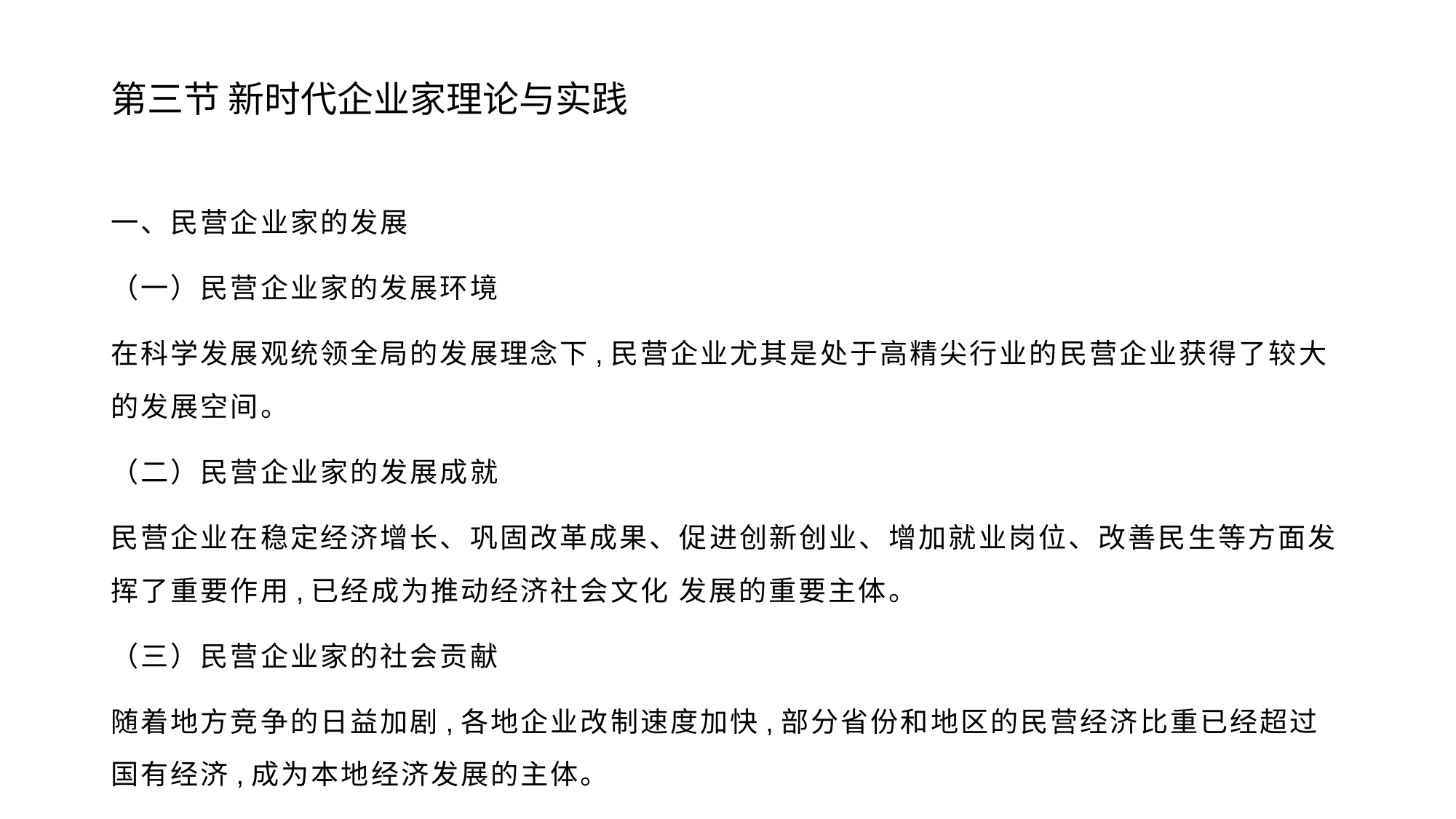

# 第三节 新时代企业家理论与实践
一、民营企业家的发展
（一）民营企业家的发展环境
在科学发展观统领全局的发展理念下,民营企业尤其是处于高精尖行业的民营企业获得了较大的发展空间。
（二）民营企业家的发展成就
民营企业在稳定经济增长、巩固改革成果、促进创新创业、增加就业岗位、改善民生等方面发挥了重要作用,已经成为推动经济社会文化 发展的重要主体。
（三）民营企业家的社会贡献
随着地方竞争的日益加剧,各地企业改制速度加快,部分省份和地区的民营经济比重已经超过国有经济,成为本地经济发展的主体。